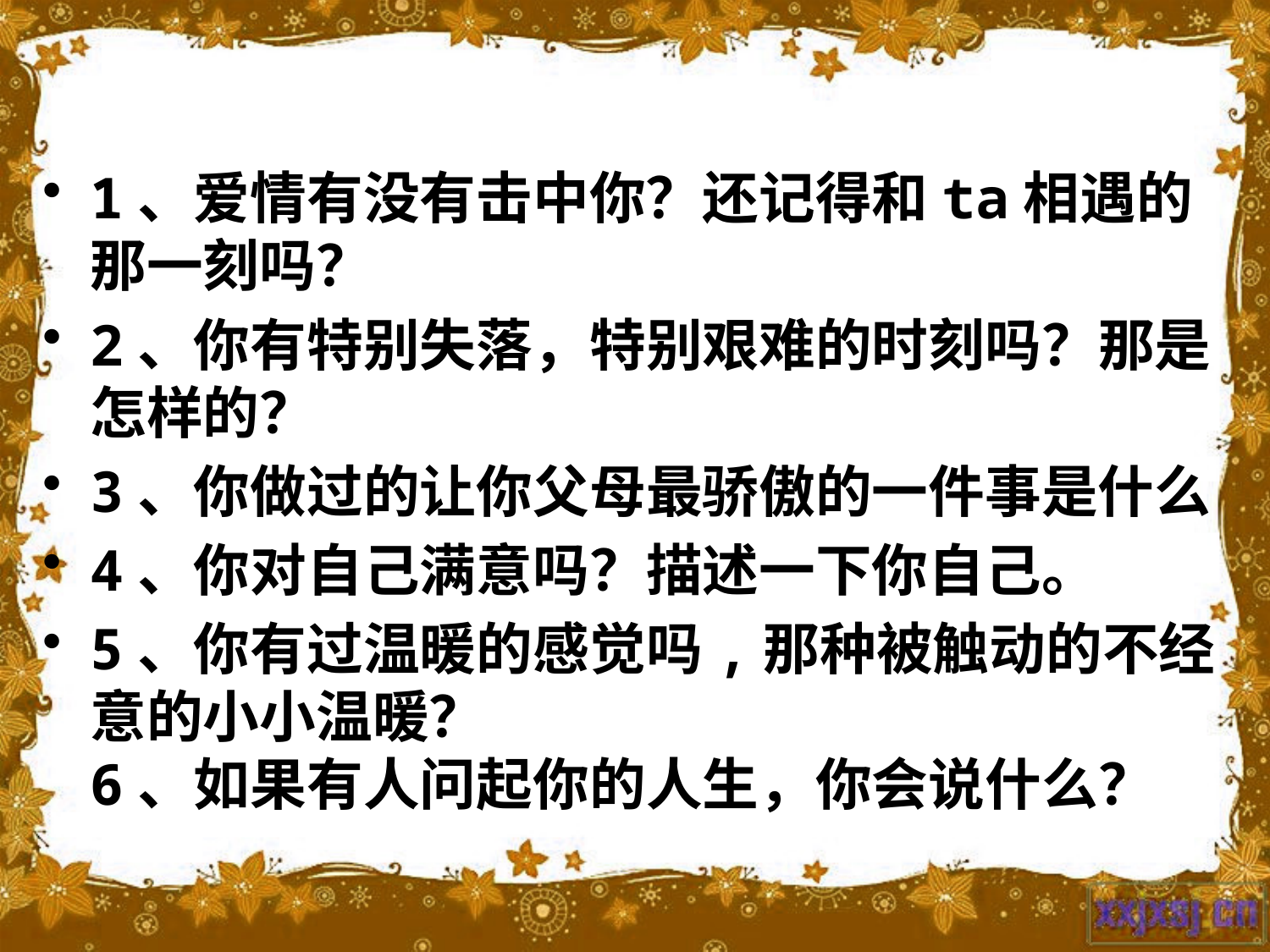

#
1、爱情有没有击中你？还记得和ta相遇的那一刻吗？
2、你有特别失落，特别艰难的时刻吗？那是怎样的？
3、你做过的让你父母最骄傲的一件事是什么
4、你对自己满意吗？描述一下你自己。
5、你有过温暖的感觉吗,那种被触动的不经意的小小温暖？
6、如果有人问起你的人生，你会说什么？